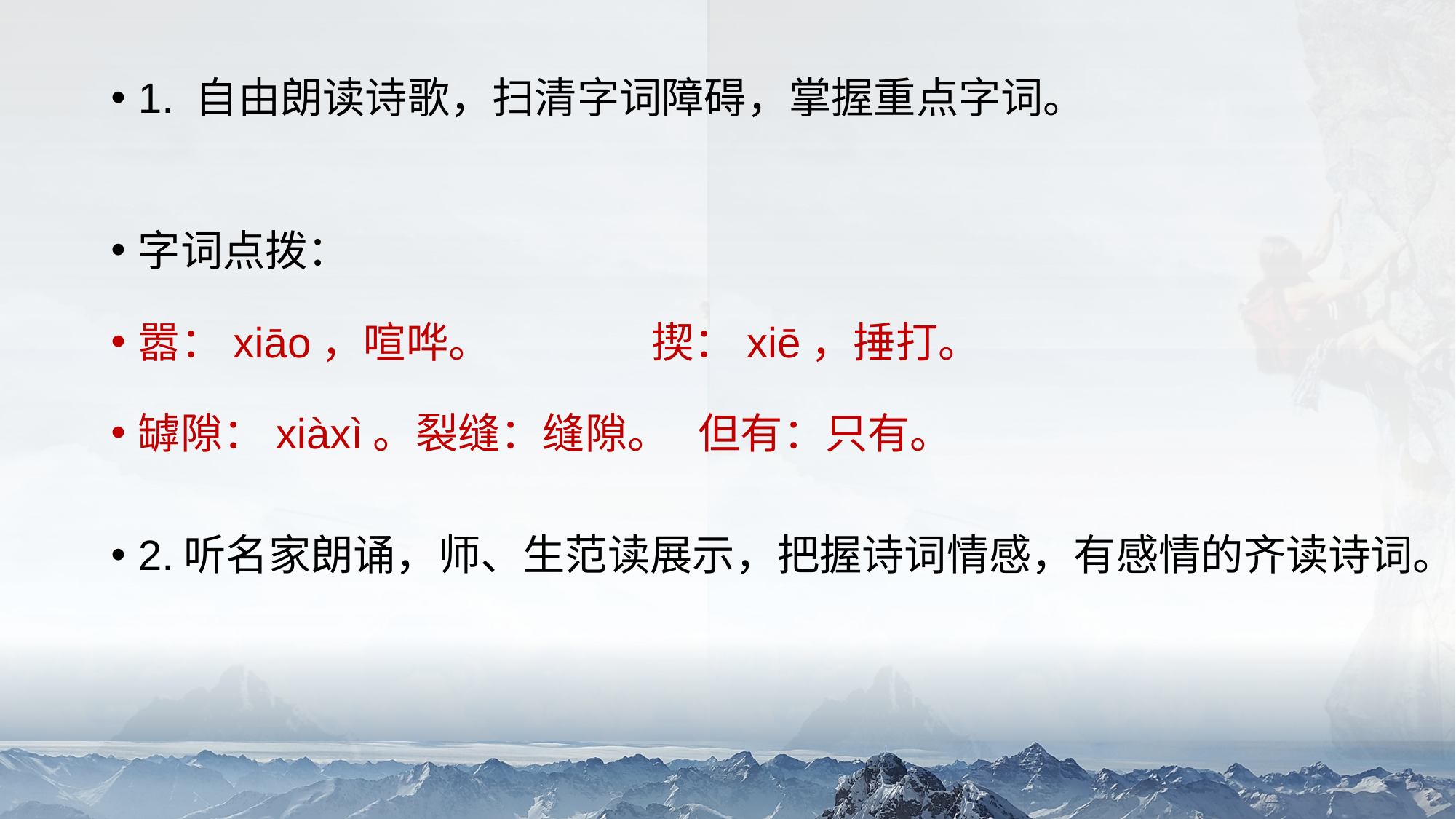

1. 自由朗读诗歌，扫清字词障碍，掌握重点字词。

字词点拨：
嚣：xiāo，喧哗。                 揳：xiē，捶打。
罅隙：xiàxì。裂缝：缝隙。   但有：只有。

2.听名家朗诵，师、生范读展示，把握诗词情感，有感情的齐读诗词。